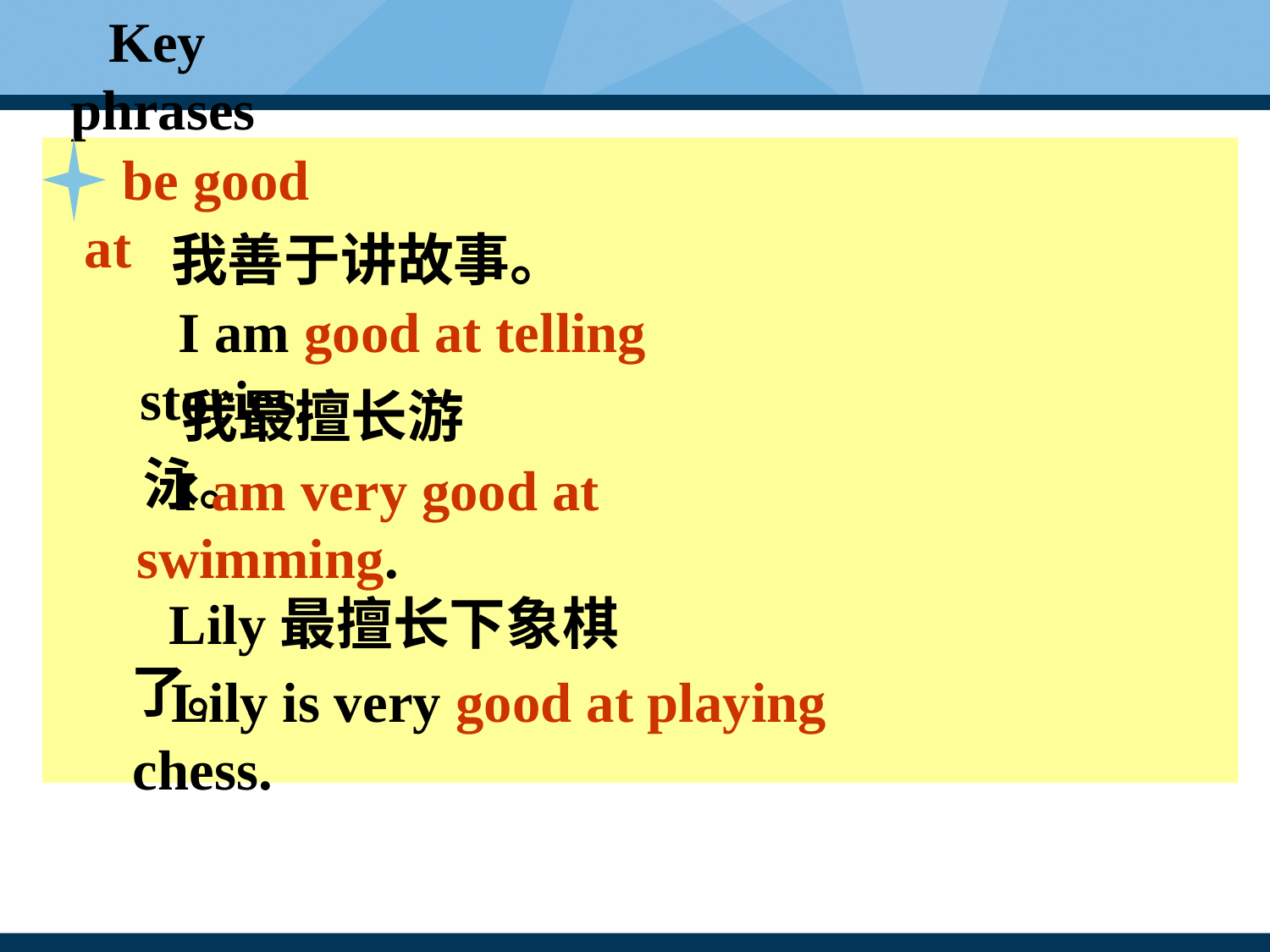

Key phrases

be good at
我善于讲故事。
I am good at telling stories.
我最擅长游泳。
I am very good at swimming.
Lily最擅长下象棋了。
Lily is very good at playing chess.